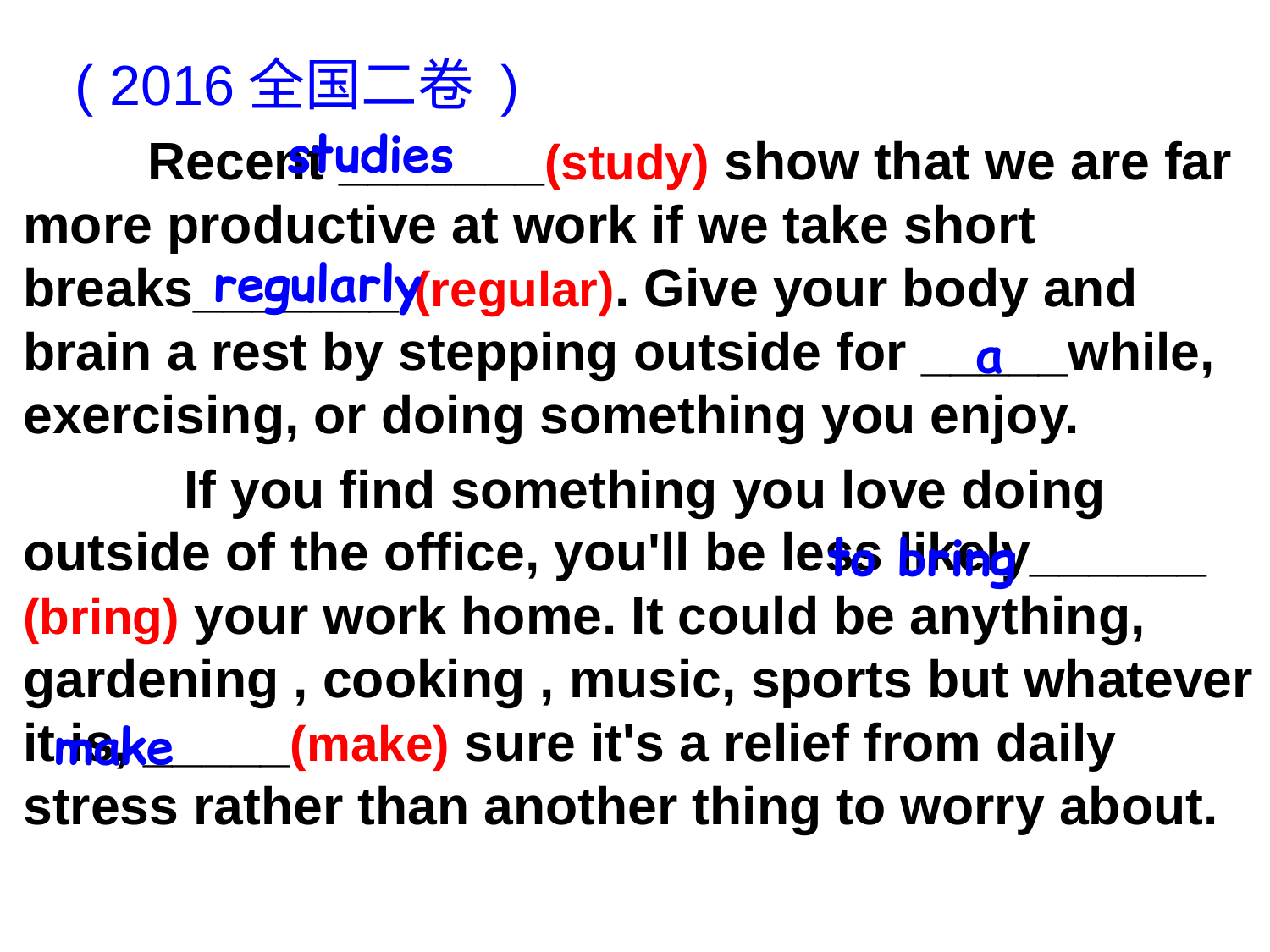

( 2016全国二卷 )
            Recent _______(study) show that we are far more productive at work if we take short breaks_______ (regular). Give your body and brain a rest by stepping outside for _____while, exercising, or doing something you enjoy.
           If you find something you love doing outside of the office, you'll be less likely______ (bring) your work home. It could be anything, gardening , cooking , music, sports but whatever it is, _____(make) sure it's a relief from daily stress rather than another thing to worry about.

studies
regularly
a
to bring
make